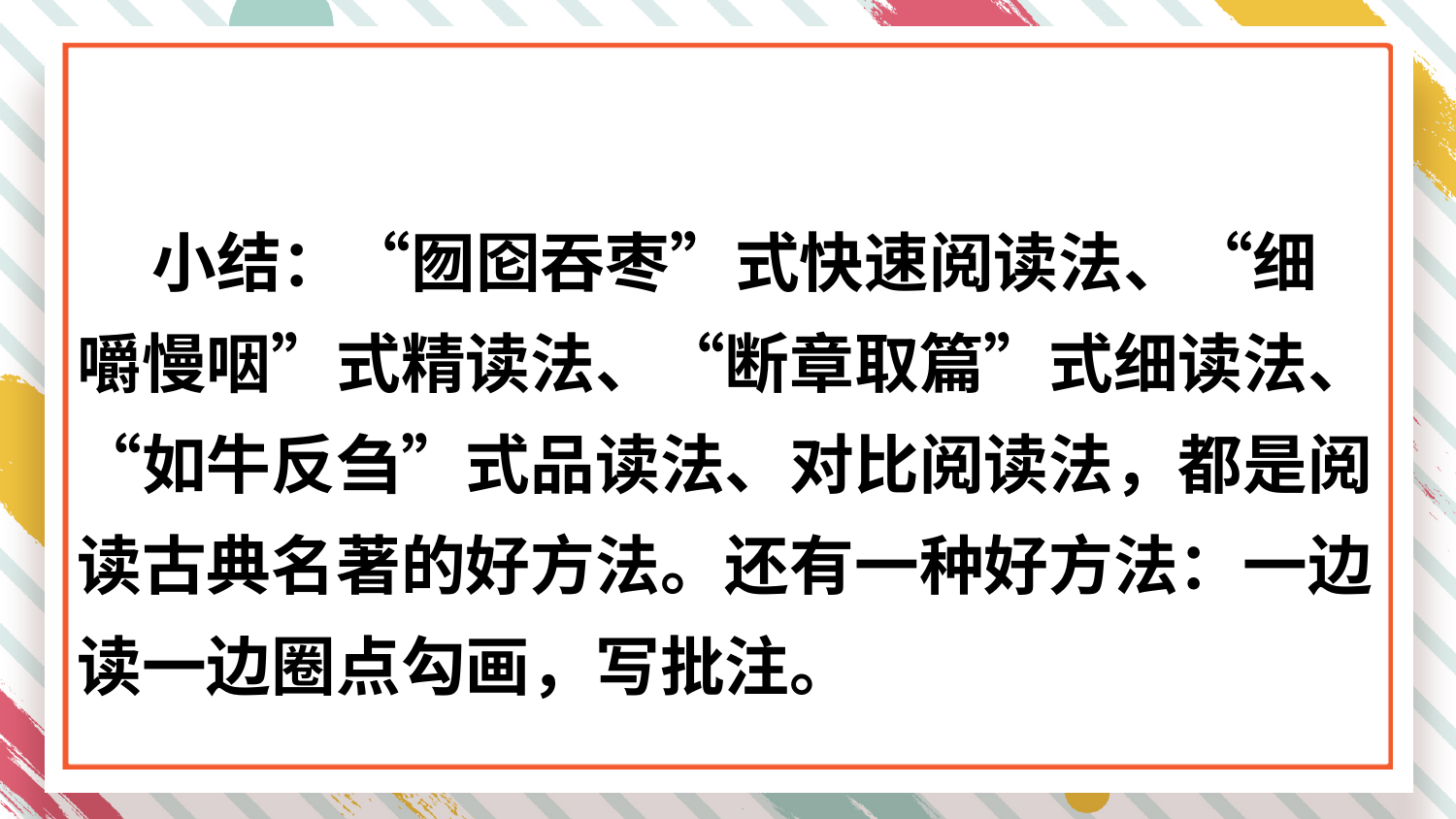

小结：“囫囵吞枣”式快速阅读法、“细嚼慢咽”式精读法、“断章取篇”式细读法、“如牛反刍”式品读法、对比阅读法，都是阅读古典名著的好方法。还有一种好方法：一边读一边圈点勾画，写批注。